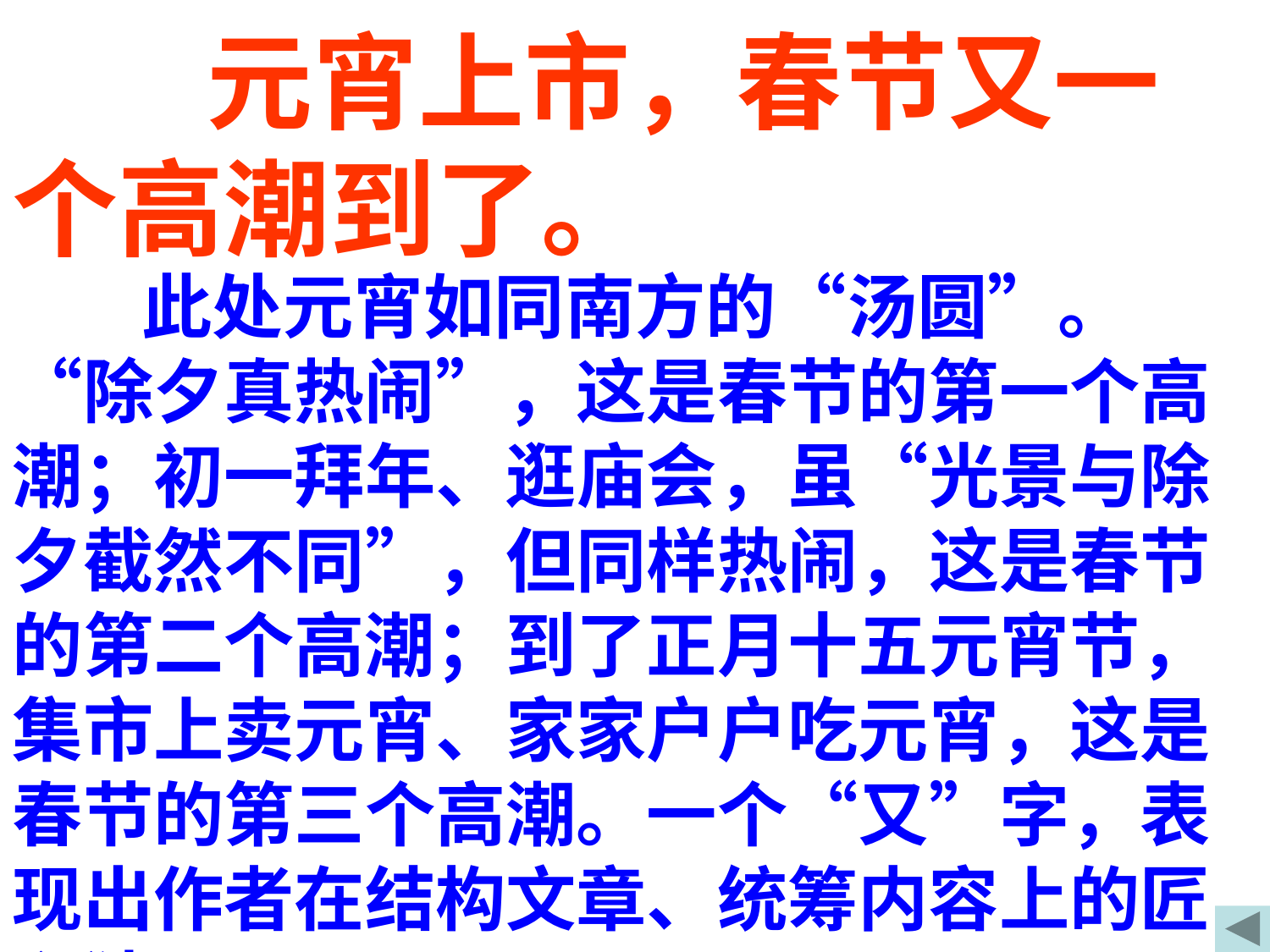

元宵上市，春节又一个高潮到了。
       此处元宵如同南方的“汤圆”。“除夕真热闹”，这是春节的第一个高潮；初一拜年、逛庙会，虽“光景与除夕截然不同”，但同样热闹，这是春节的第二个高潮；到了正月十五元宵节，集市上卖元宵、家家户户吃元宵，这是春节的第三个高潮。一个“又”字，表现出作者在结构文章、统筹内容上的匠心独运。